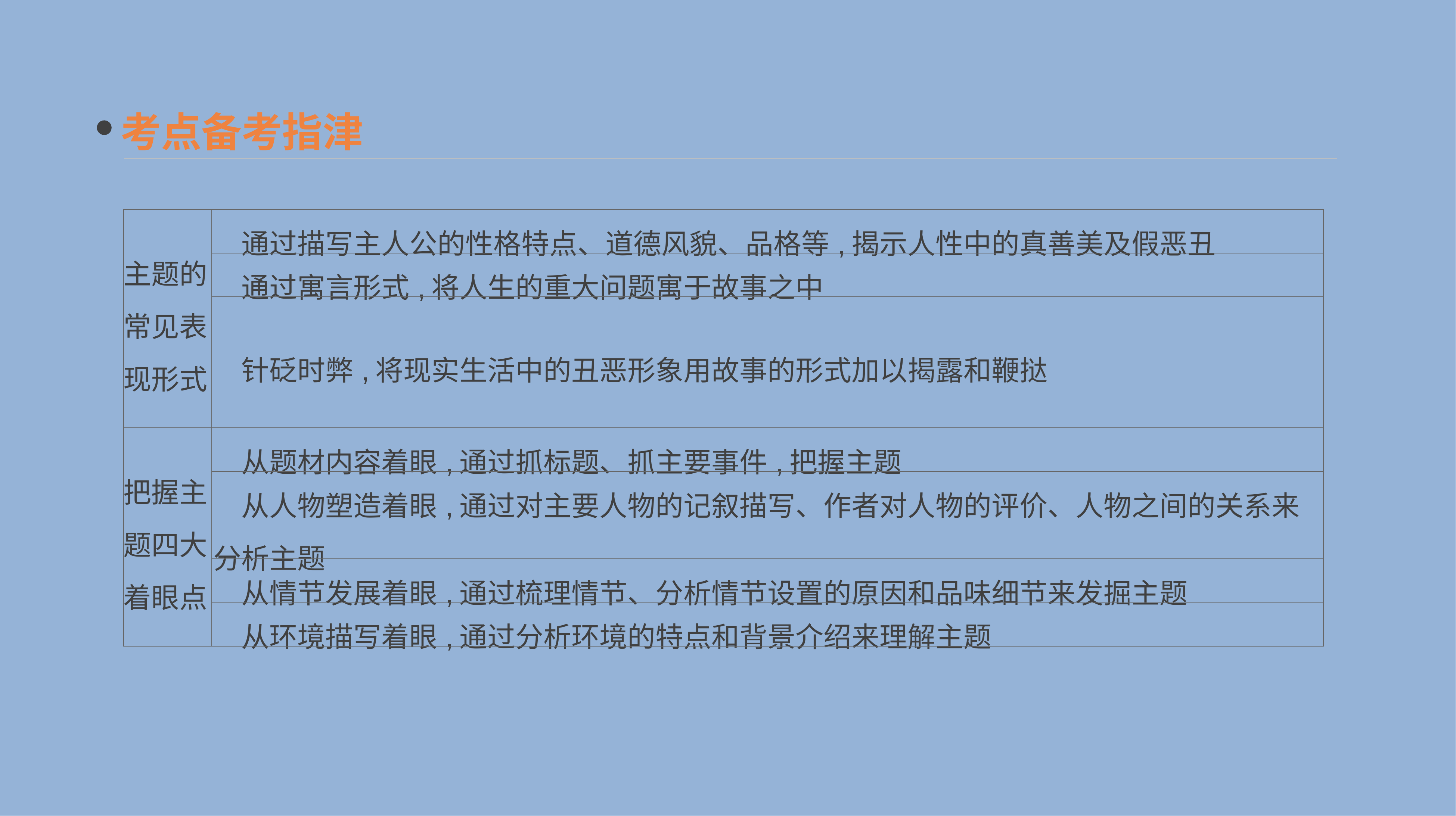

考点备考指津

| 主题的 常见表 现形式 | 通过描写主人公的性格特点、道德风貌、品格等,揭示人性中的真善美及假恶丑 |
| --- | --- |
|  | 通过寓言形式,将人生的重大问题寓于故事之中 |
|  | 针砭时弊,将现实生活中的丑恶形象用故事的形式加以揭露和鞭挞 |
| 把握主 题四大 着眼点 | 从题材内容着眼,通过抓标题、抓主要事件,把握主题 |
|  | 从人物塑造着眼,通过对主要人物的记叙描写、作者对人物的评价、人物之间的关系来分析主题 |
|  | 从情节发展着眼,通过梳理情节、分析情节设置的原因和品味细节来发掘主题 |
|  | 从环境描写着眼,通过分析环境的特点和背景介绍来理解主题 |